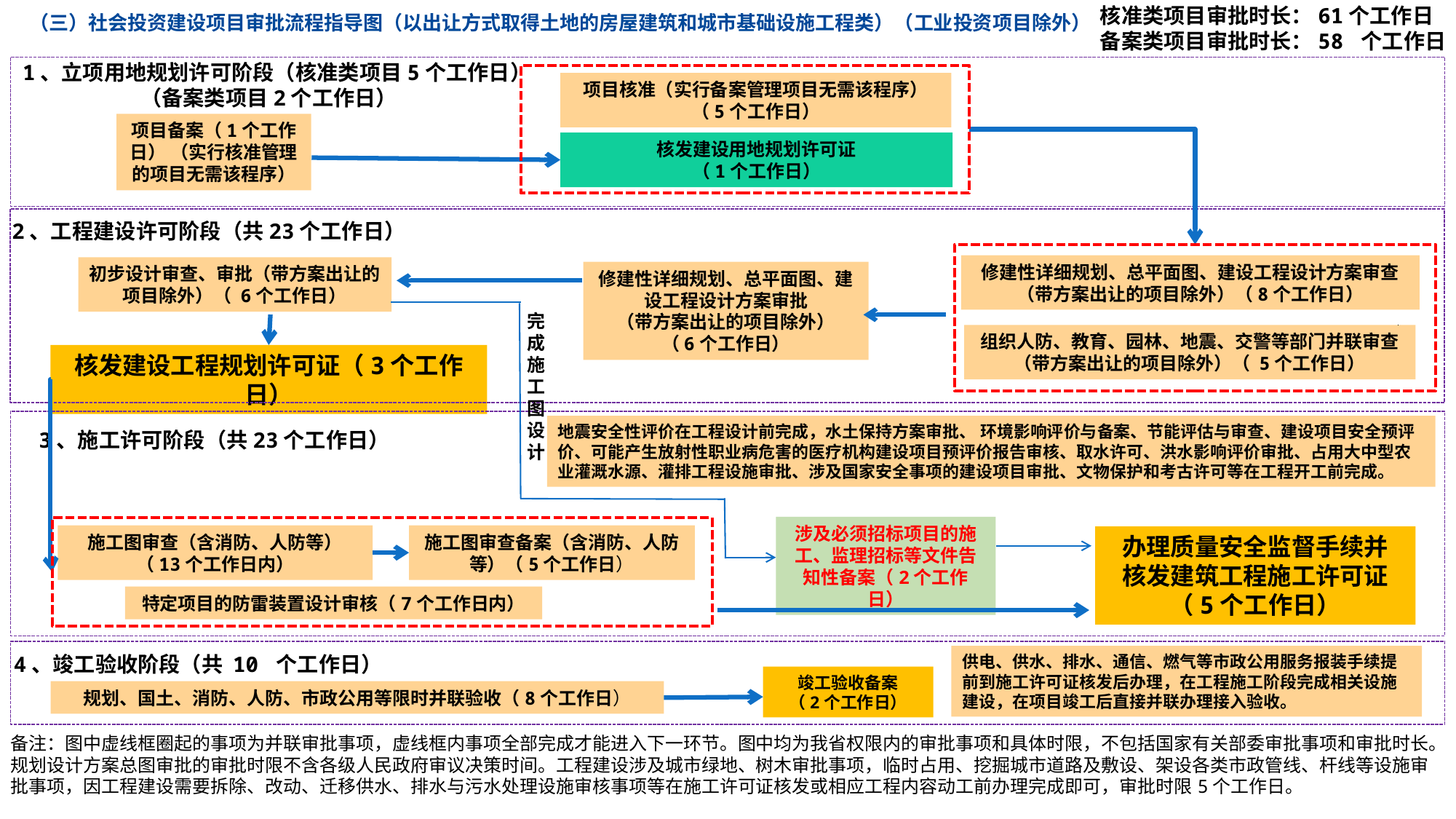

核准类项目审批时长：61个工作日
备案类项目审批时长：58 个工作日
（三）社会投资建设项目审批流程指导图（以出让方式取得土地的房屋建筑和城市基础设施工程类）（工业投资项目除外）
1、立项用地规划许可阶段（核准类项目5个工作日）
                       （备案类项目2个工作日）

项目核准（实行备案管理项目无需该程序）（5个工作日）
项目备案（1个工作日） （实行核准管理的项目无需该程序）
核发建设用地规划许可证
（1个工作日）

2、工程建设许可阶段（共23个工作日）

修建性详细规划、总平面图、建设工程设计方案审查
（带方案出让的项目除外）（8个工作日）
初步设计审查、审批（带方案出让的项目除外）（ 6个工作日）
修建性详细规划、总平面图、建设工程设计方案审批
（带方案出让的项目除外）
（6个工作日）
完成施工图设计
组织人防、教育、园林、地震、交警等部门并联审查
（带方案出让的项目除外）（ 5个工作日）

核发建设工程规划许可证（3个工作日）

地震安全性评价在工程设计前完成，水土保持方案审批、 环境影响评价与备案、节能评估与审查、建设项目安全预评价、可能产生放射性职业病危害的医疗机构建设项目预评价报告审核、取水许可、洪水影响评价审批、占用大中型农业灌溉水源、灌排工程设施审批、涉及国家安全事项的建设项目审批、文物保护和考古许可等在工程开工前完成。
3、施工许可阶段（共23个工作日）
涉及必须招标项目的施工、监理招标等文件告知性备案（2个工作日）

施工图审查备案（含消防、人防等）（5个工作日）
施工图审查（含消防、人防等）
（13个工作日内）
办理质量安全监督手续并
核发建筑工程施工许可证（5个工作日）
特定项目的防雷装置设计审核（7个工作日内）

4、竣工验收阶段（共 10 个工作日）
供电、供水、排水、通信、燃气等市政公用服务报装手续提前到施工许可证核发后办理，在工程施工阶段完成相关设施建设，在项目竣工后直接并联办理接入验收。
竣工验收备案
（2个工作日）
规划、国土、消防、人防、市政公用等限时并联验收（8个工作日）
备注：图中虚线框圈起的事项为并联审批事项，虚线框内事项全部完成才能进入下一环节。图中均为我省权限内的审批事项和具体时限，不包括国家有关部委审批事项和审批时长。规划设计方案总图审批的审批时限不含各级人民政府审议决策时间。工程建设涉及城市绿地、树木审批事项，临时占用、挖掘城市道路及敷设、架设各类市政管线、杆线等设施审批事项，因工程建设需要拆除、改动、迁移供水、排水与污水处理设施审核事项等在施工许可证核发或相应工程内容动工前办理完成即可，审批时限5个工作日。